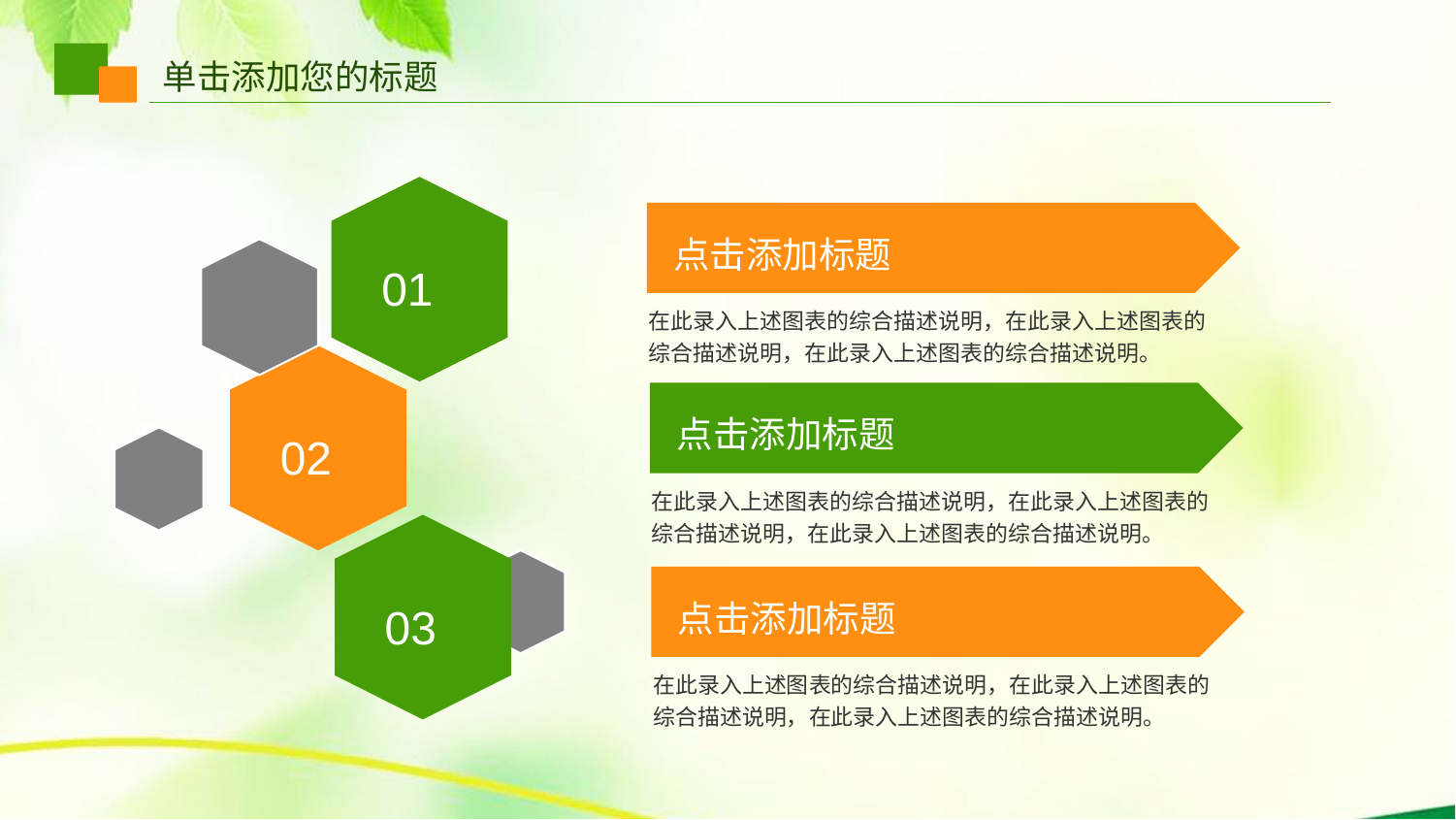

单击添加您的标题

点击添加标题
01

在此录入上述图表的综合描述说明，在此录入上述图表的综合描述说明，在此录入上述图表的综合描述说明。

点击添加标题
02

在此录入上述图表的综合描述说明，在此录入上述图表的综合描述说明，在此录入上述图表的综合描述说明。

03
点击添加标题
在此录入上述图表的综合描述说明，在此录入上述图表的综合描述说明，在此录入上述图表的综合描述说明。